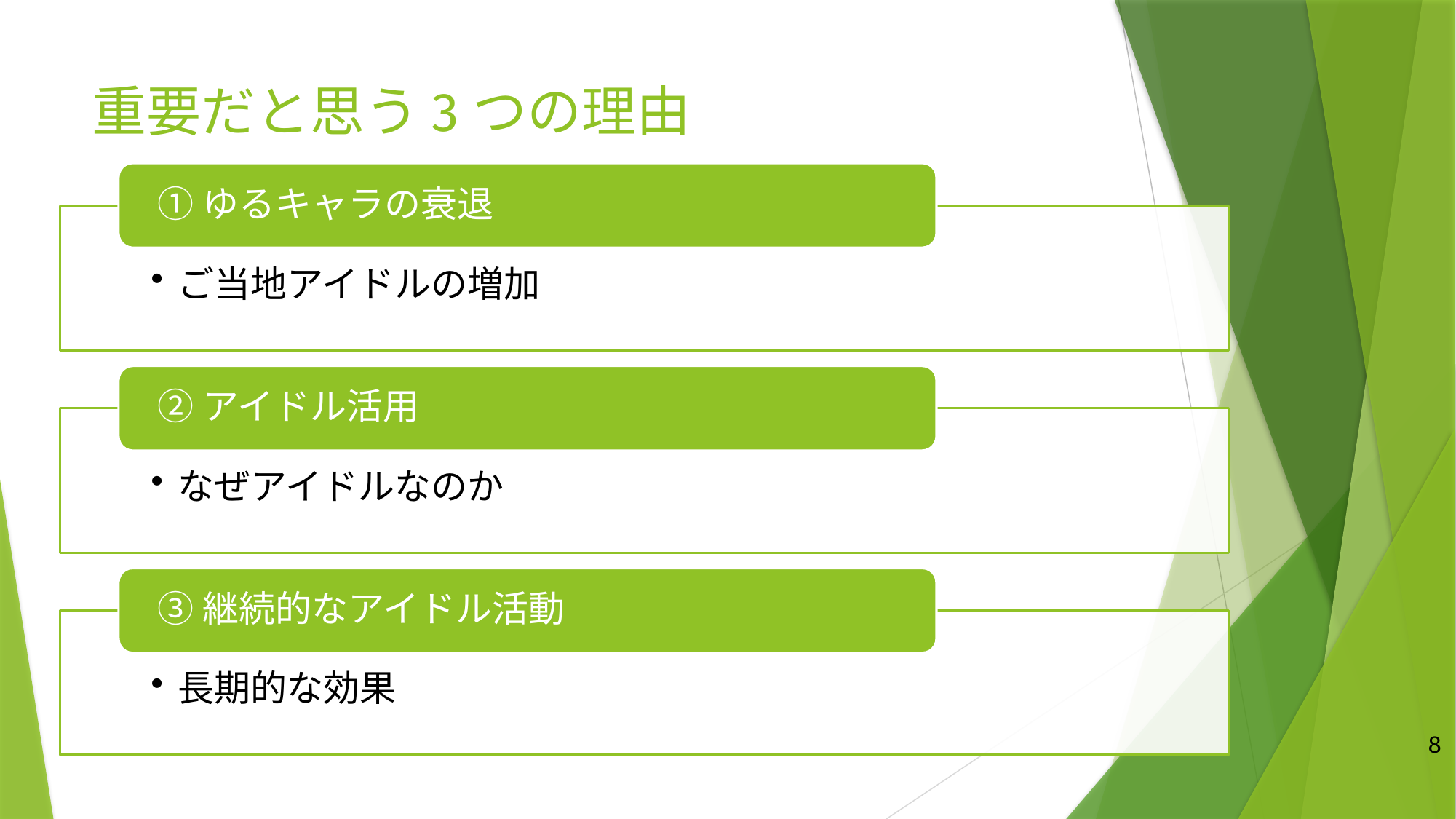

重要だと思う3つの理由
ご当地アイドルの増加
①ゆるキャラの衰退
なぜアイドルなのか
②アイドル活用
長期的な効果
③継続的なアイドル活動
8